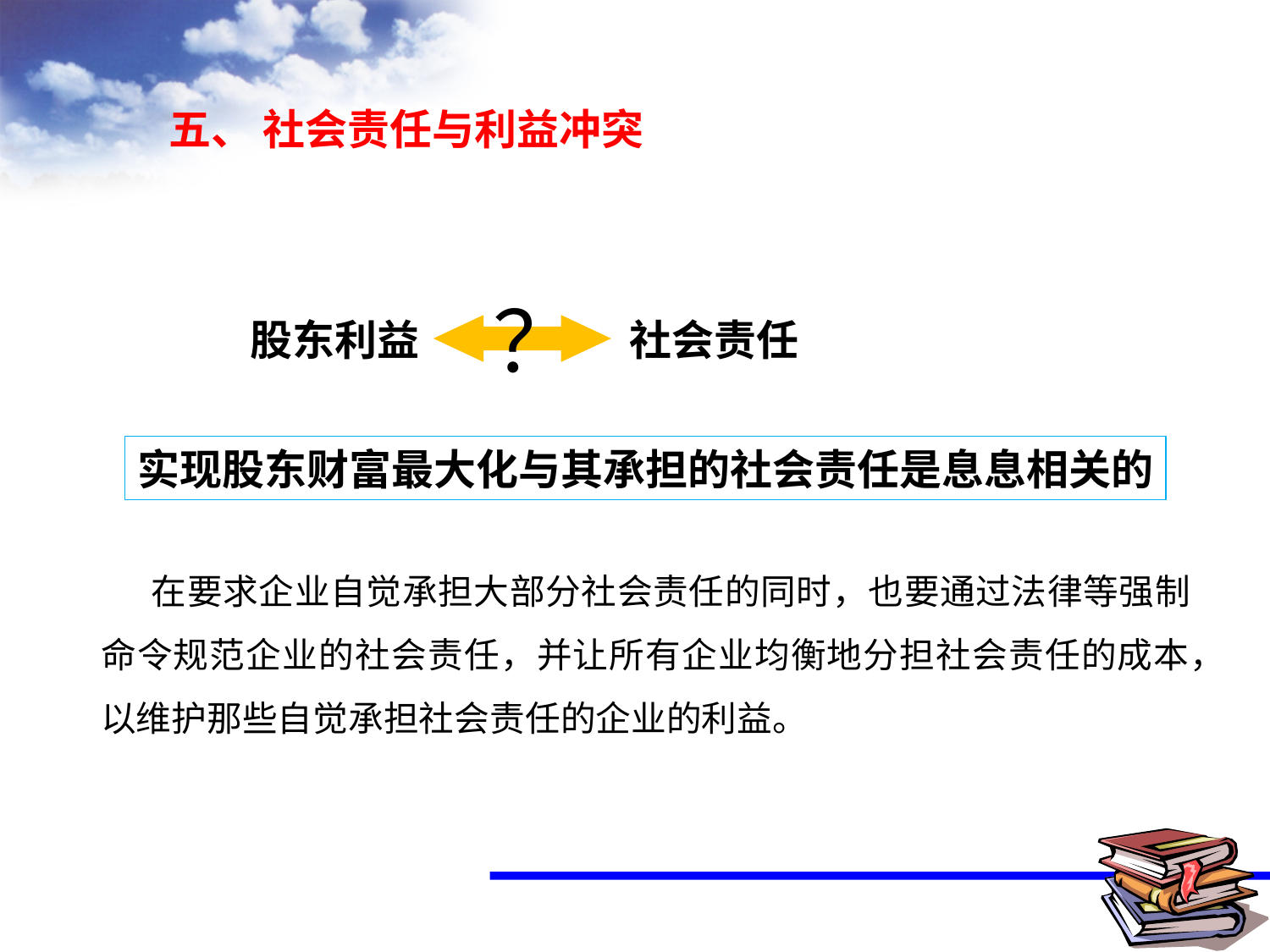

五、 社会责任与利益冲突
　股东利益
  ？
　社会责任
实现股东财富最大化与其承担的社会责任是息息相关的
     在要求企业自觉承担大部分社会责任的同时，也要通过法律等强制命令规范企业的社会责任，并让所有企业均衡地分担社会责任的成本，以维护那些自觉承担社会责任的企业的利益。